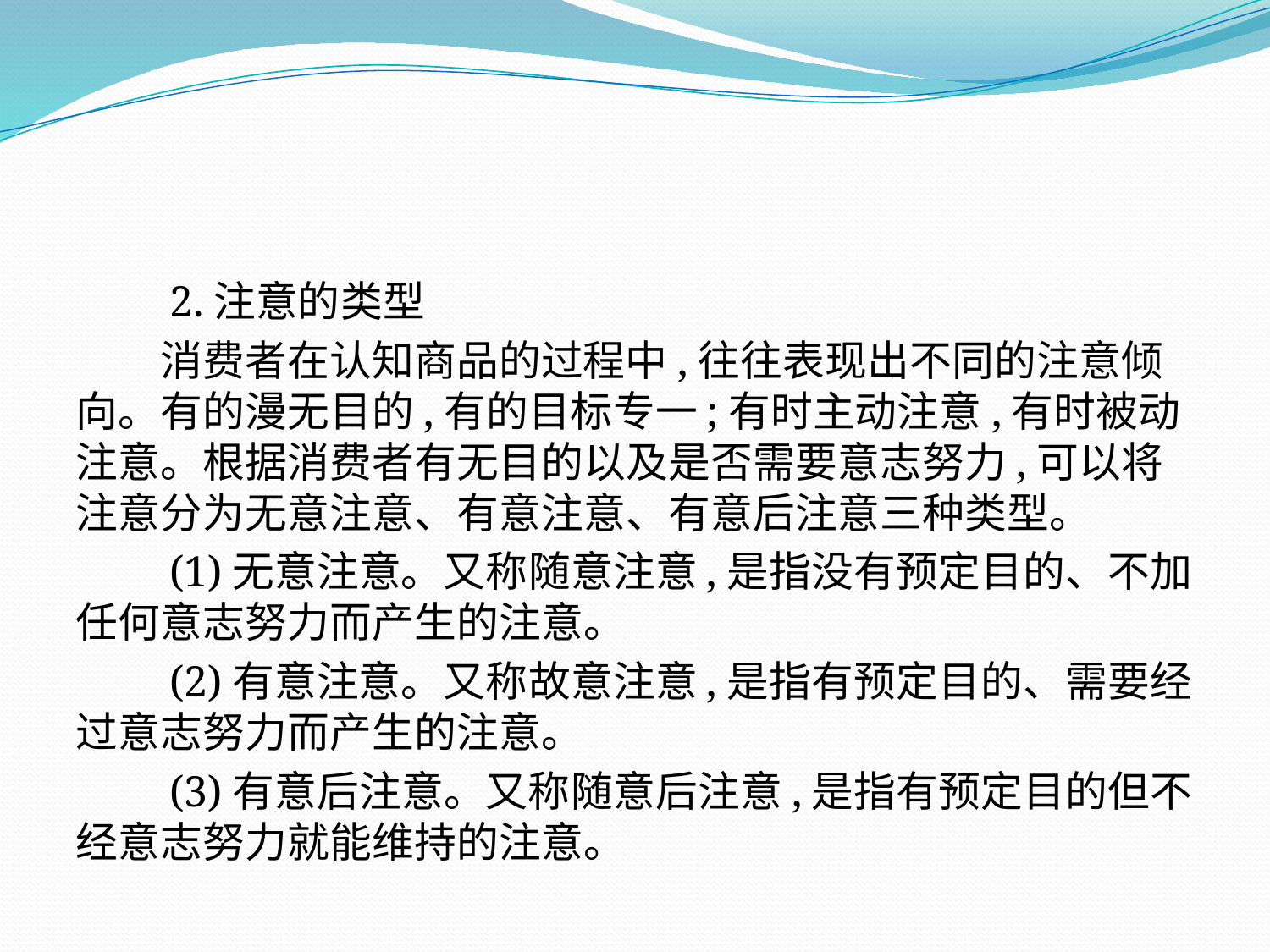

2.注意的类型
　　消费者在认知商品的过程中,往往表现出不同的注意倾向。有的漫无目的,有的目标专一;有时主动注意,有时被动注意。根据消费者有无目的以及是否需要意志努力,可以将注意分为无意注意、有意注意、有意后注意三种类型。
　　(1)无意注意。又称随意注意,是指没有预定目的、不加任何意志努力而产生的注意。
　　(2)有意注意。又称故意注意,是指有预定目的、需要经过意志努力而产生的注意。
　　(3)有意后注意。又称随意后注意,是指有预定目的但不经意志努力就能维持的注意。